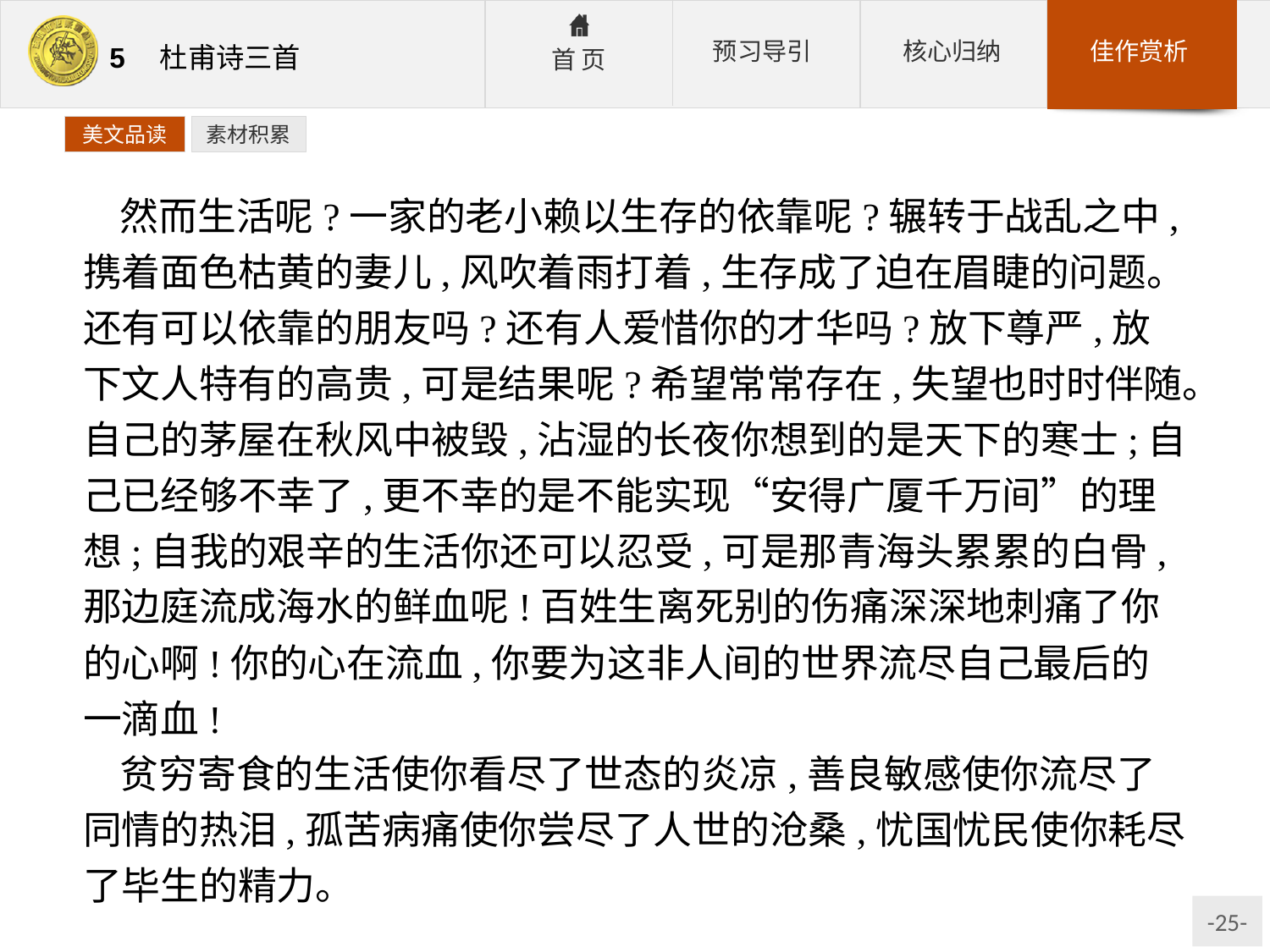

美文品读
素材积累
然而生活呢?一家的老小赖以生存的依靠呢?辗转于战乱之中,携着面色枯黄的妻儿,风吹着雨打着,生存成了迫在眉睫的问题。还有可以依靠的朋友吗?还有人爱惜你的才华吗?放下尊严,放下文人特有的高贵,可是结果呢?希望常常存在,失望也时时伴随。自己的茅屋在秋风中被毁,沾湿的长夜你想到的是天下的寒士;自己已经够不幸了,更不幸的是不能实现“安得广厦千万间”的理想;自我的艰辛的生活你还可以忍受,可是那青海头累累的白骨,那边庭流成海水的鲜血呢!百姓生离死别的伤痛深深地刺痛了你的心啊!你的心在流血,你要为这非人间的世界流尽自己最后的一滴血!
贫穷寄食的生活使你看尽了世态的炎凉,善良敏感使你流尽了同情的热泪,孤苦病痛使你尝尽了人世的沧桑,忧国忧民使你耗尽了毕生的精力。